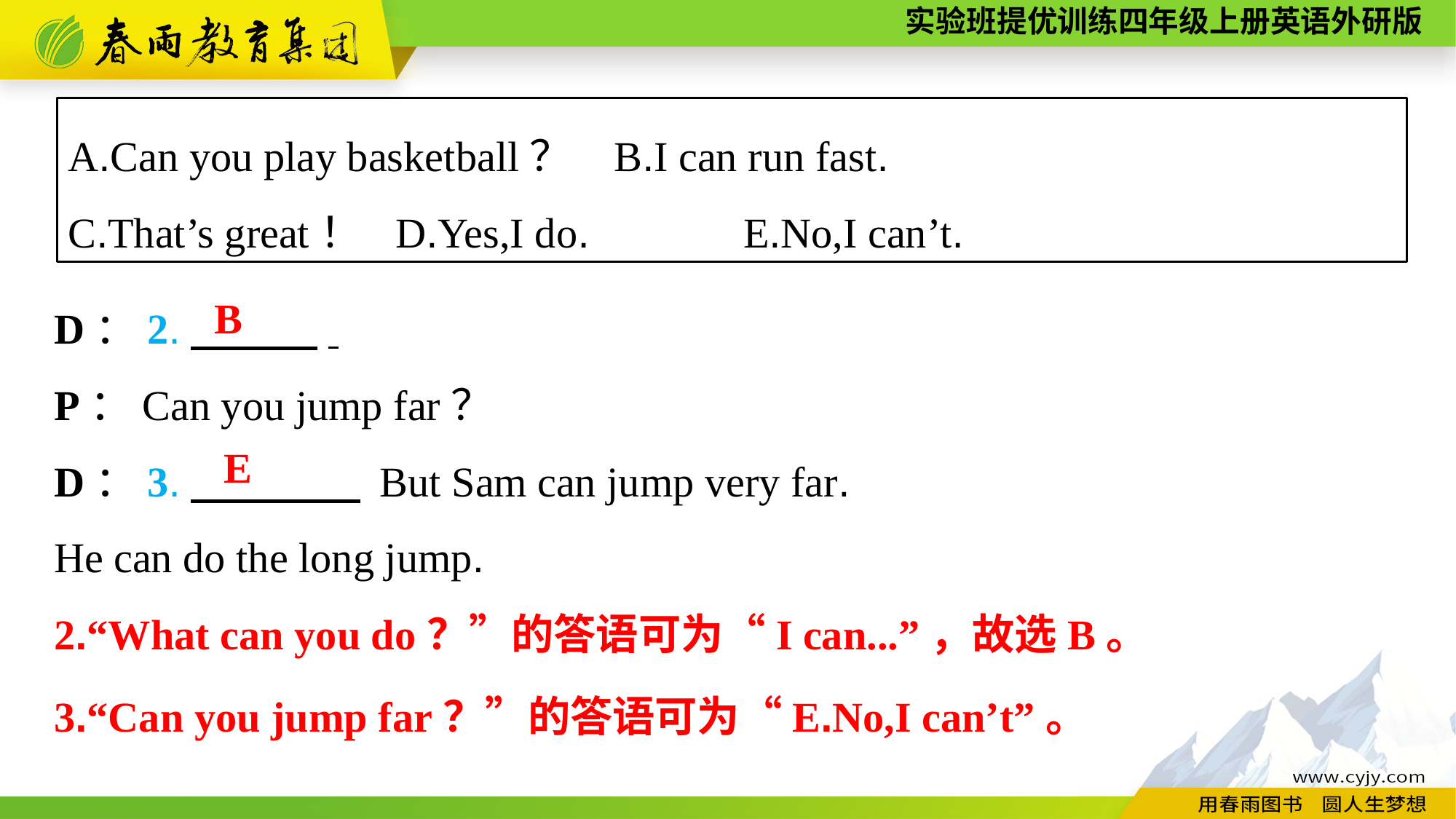

A.Can you play basketball？	B.I can run fast.
C.That’s great！	D.Yes,I do.             E.No,I can’t.
D：2.　　　.
P：Can you jump far？
D：3.　　　　 But Sam can jump very far.
He can do the long jump.
B
E
2.“What can you do？”的答语可为“I can...”，故选B。
3.“Can you jump far？”的答语可为“E.No,I can’t”。